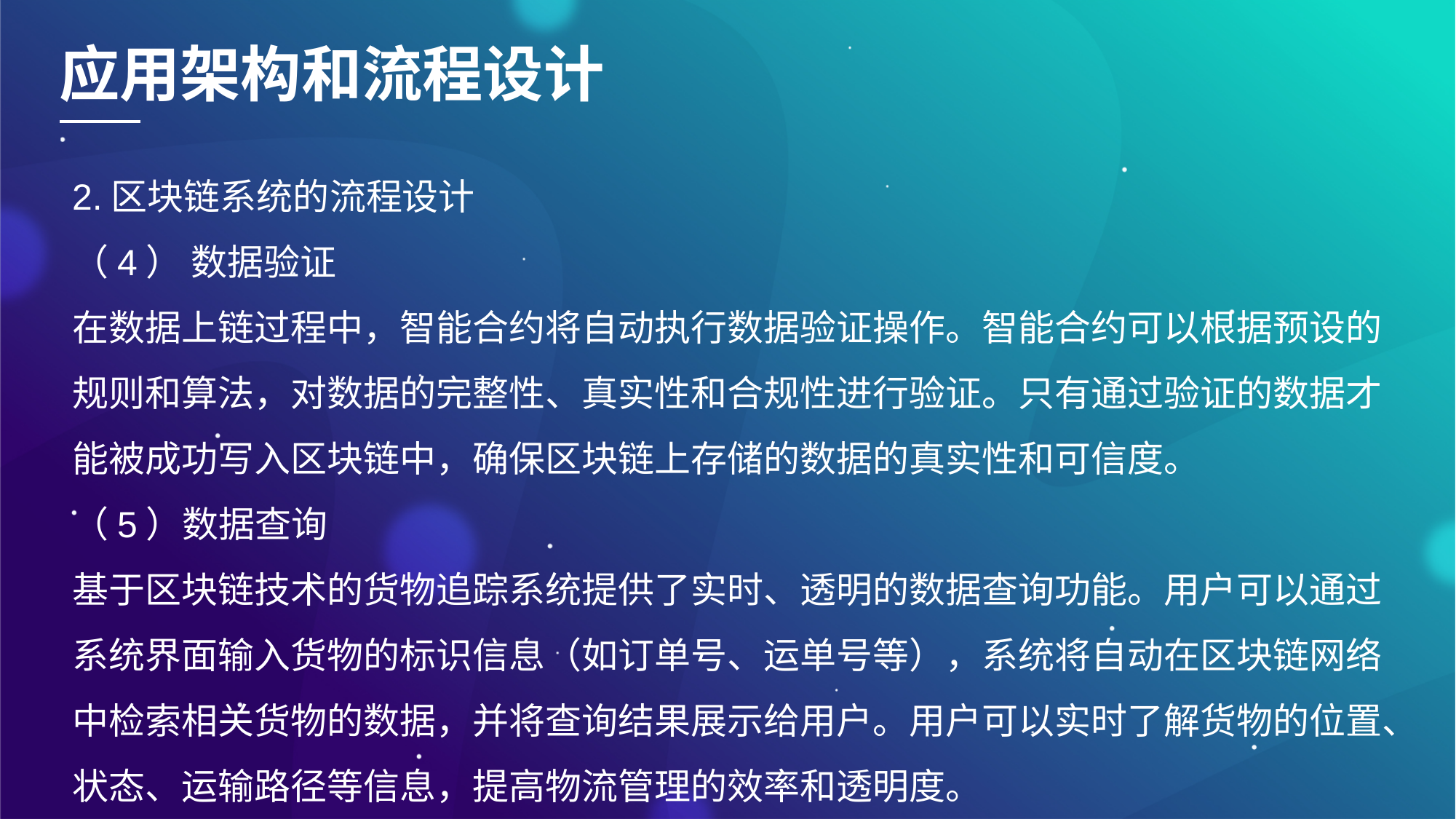

应用架构和流程设计
2.区块链系统的流程设计
（4） 数据验证
在数据上链过程中，智能合约将自动执行数据验证操作。智能合约可以根据预设的规则和算法，对数据的完整性、真实性和合规性进行验证。只有通过验证的数据才能被成功写入区块链中，确保区块链上存储的数据的真实性和可信度。
（5）数据查询
基于区块链技术的货物追踪系统提供了实时、透明的数据查询功能。用户可以通过系统界面输入货物的标识信息（如订单号、运单号等），系统将自动在区块链网络中检索相关货物的数据，并将查询结果展示给用户。用户可以实时了解货物的位置、状态、运输路径等信息，提高物流管理的效率和透明度。